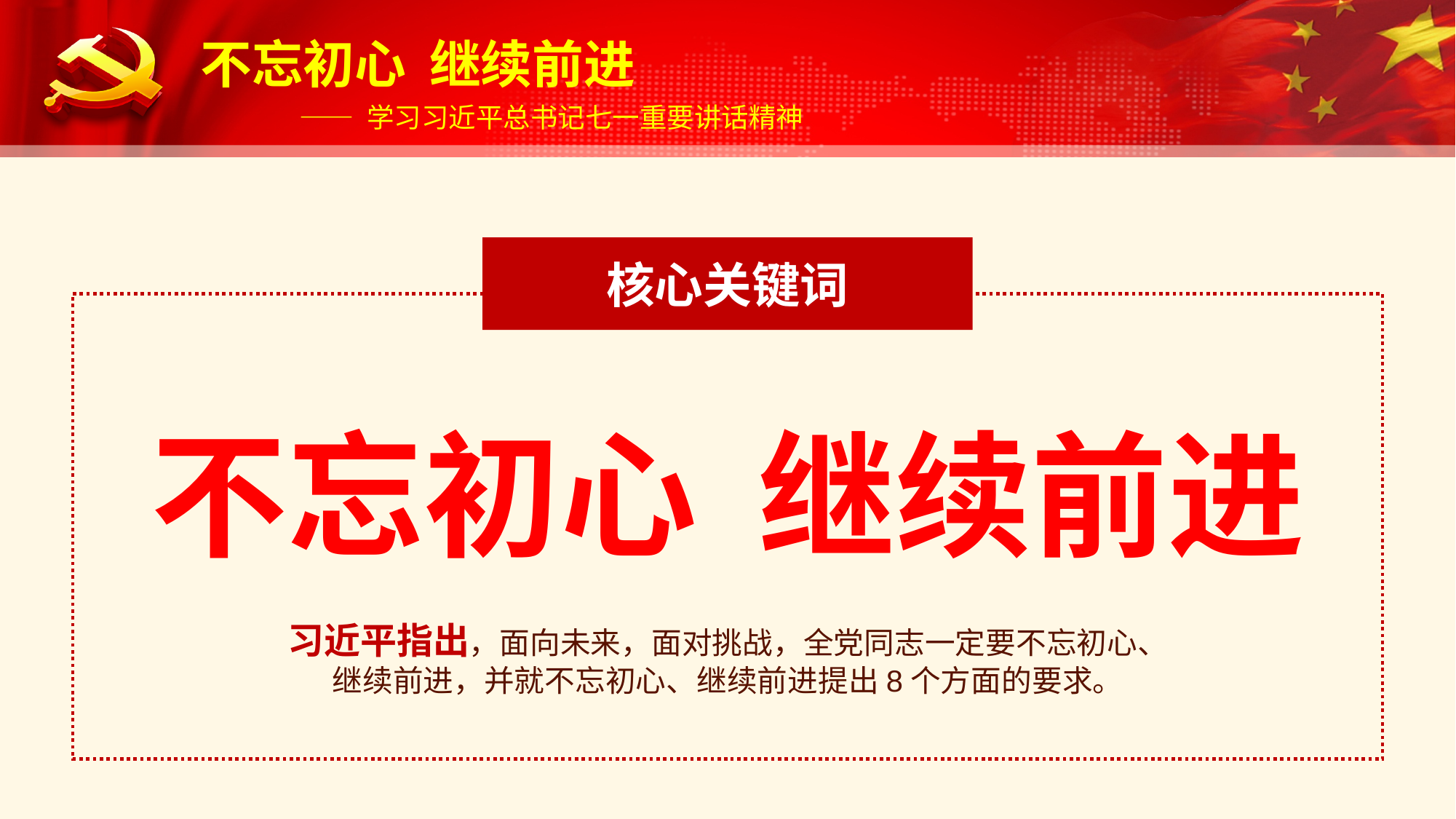

核心关键词

不忘初心  继续前进
习近平指出，面向未来，面对挑战，全党同志一定要不忘初心、继续前进，并就不忘初心、继续前进提出8个方面的要求。